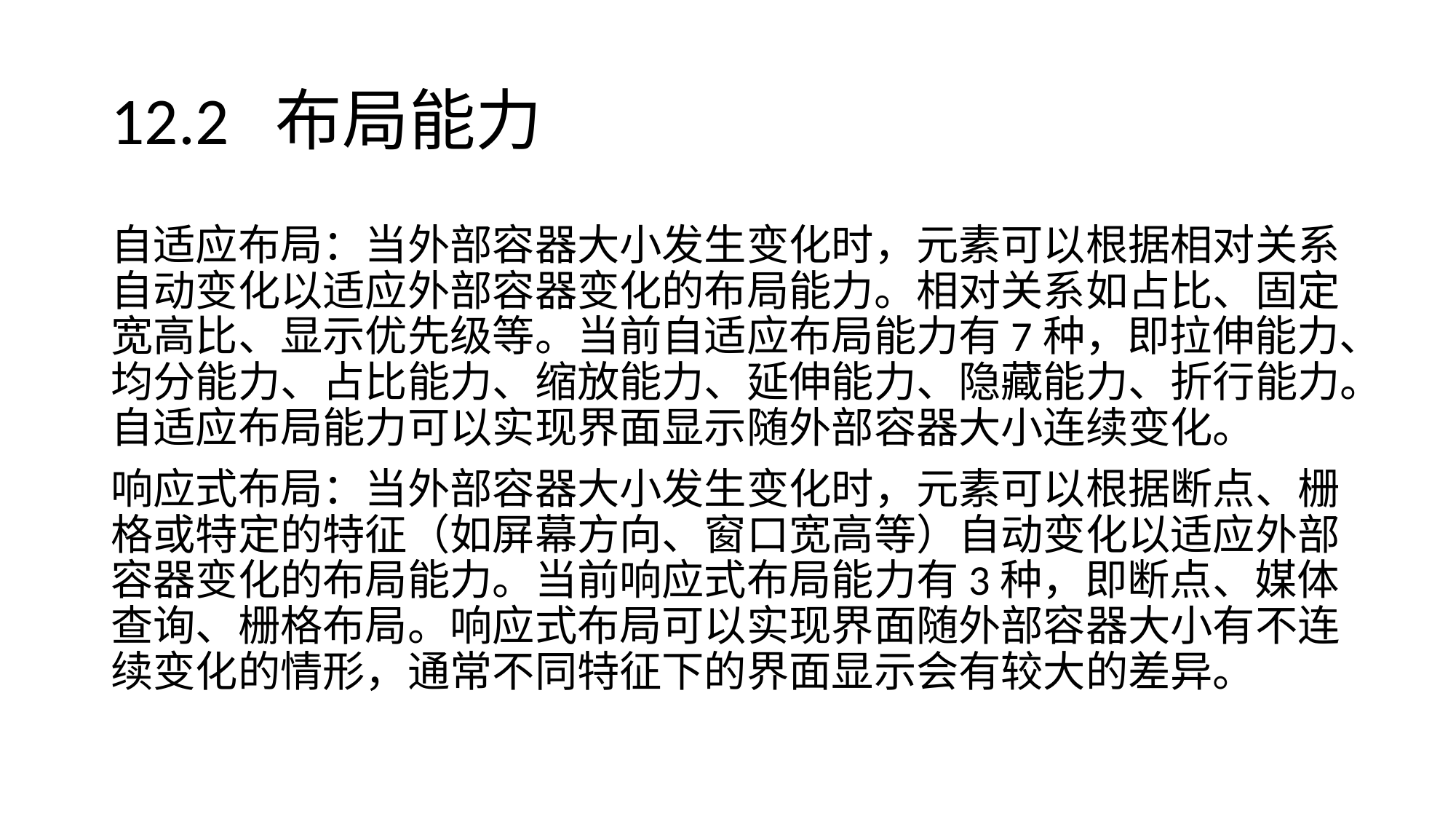

# 12.2  布局能力
自适应布局：当外部容器大小发生变化时，元素可以根据相对关系自动变化以适应外部容器变化的布局能力。相对关系如占比、固定宽高比、显示优先级等。当前自适应布局能力有7种，即拉伸能力、均分能力、占比能力、缩放能力、延伸能力、隐藏能力、折行能力。自适应布局能力可以实现界面显示随外部容器大小连续变化。
响应式布局：当外部容器大小发生变化时，元素可以根据断点、栅格或特定的特征（如屏幕方向、窗口宽高等）自动变化以适应外部容器变化的布局能力。当前响应式布局能力有3种，即断点、媒体查询、栅格布局。响应式布局可以实现界面随外部容器大小有不连续变化的情形，通常不同特征下的界面显示会有较大的差异。